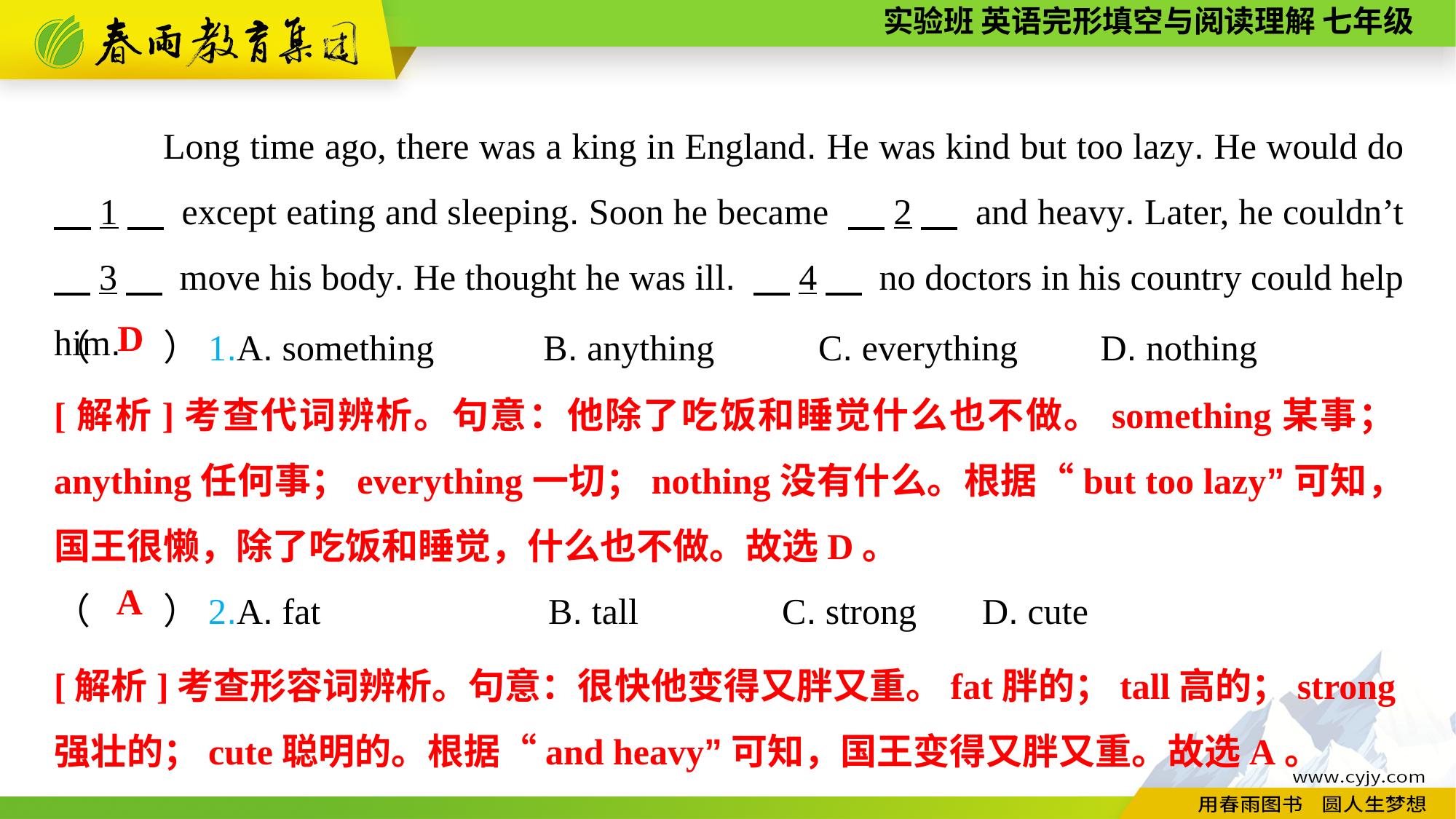

Long time ago, there was a king in England. He was kind but too lazy. He would do 　1　 except eating and sleeping. Soon he became 　2　 and heavy. Later, he couldn’t 　3　 move his body. He thought he was ill. 　4　 no doctors in his country could help him.
（　　）1.A. something            B. anything    	C. everything	       D. nothing
D
[解析]考查代词辨析。句意：他除了吃饭和睡觉什么也不做。something某事；anything任何事；everything一切；nothing没有什么。根据“but too lazy”可知，国王很懒，除了吃饭和睡觉，什么也不做。故选D。
（　　）2.A. fat                         B. tall	        C. strong	      D. cute
A
[解析]考查形容词辨析。句意：很快他变得又胖又重。fat胖的；tall高的；strong强壮的；cute聪明的。根据“and heavy”可知，国王变得又胖又重。故选A。